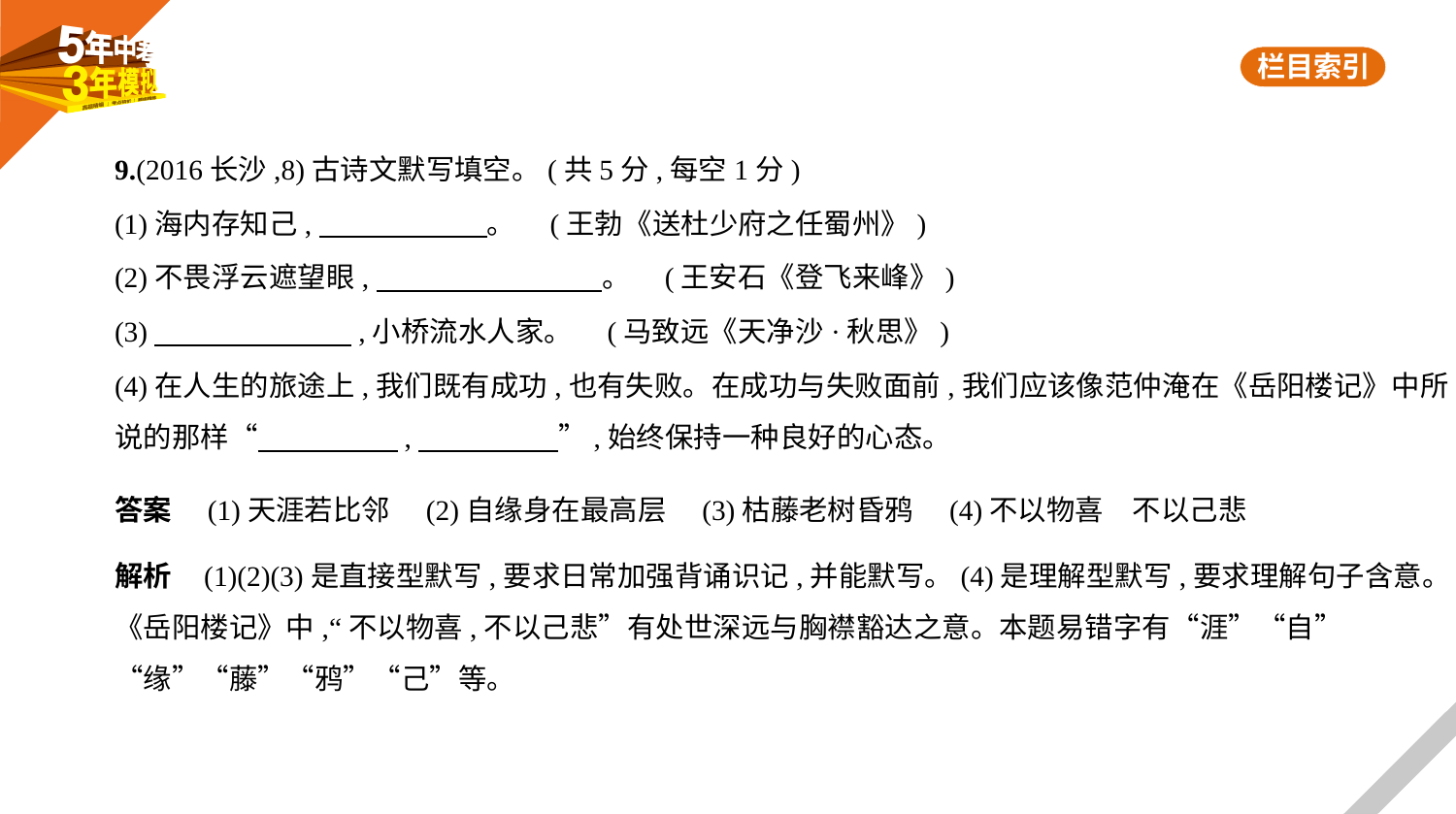

9.(2016长沙,8)古诗文默写填空。(共5分,每空1分)
(1)海内存知己,　　　　　    。 (王勃《送杜少府之任蜀州》)
(2)不畏浮云遮望眼,　　　　　　　    。 (王安石《登飞来峰》)
(3)　　　　　　    ,小桥流水人家。 (马致远《天净沙·秋思》)
(4)在人生的旅途上,我们既有成功,也有失败。在成功与失败面前,我们应该像范仲淹在《岳阳楼记》中所
说的那样“　　　　    ,　　　　    ”,始终保持一种良好的心态。
答案　(1)天涯若比邻　(2)自缘身在最高层　(3)枯藤老树昏鸦　(4)不以物喜　不以己悲
解析    (1)(2)(3)是直接型默写,要求日常加强背诵识记,并能默写。(4)是理解型默写,要求理解句子含意。
《岳阳楼记》中,“不以物喜,不以己悲”有处世深远与胸襟豁达之意。本题易错字有“涯”“自”
“缘”“藤”“鸦”“己”等。